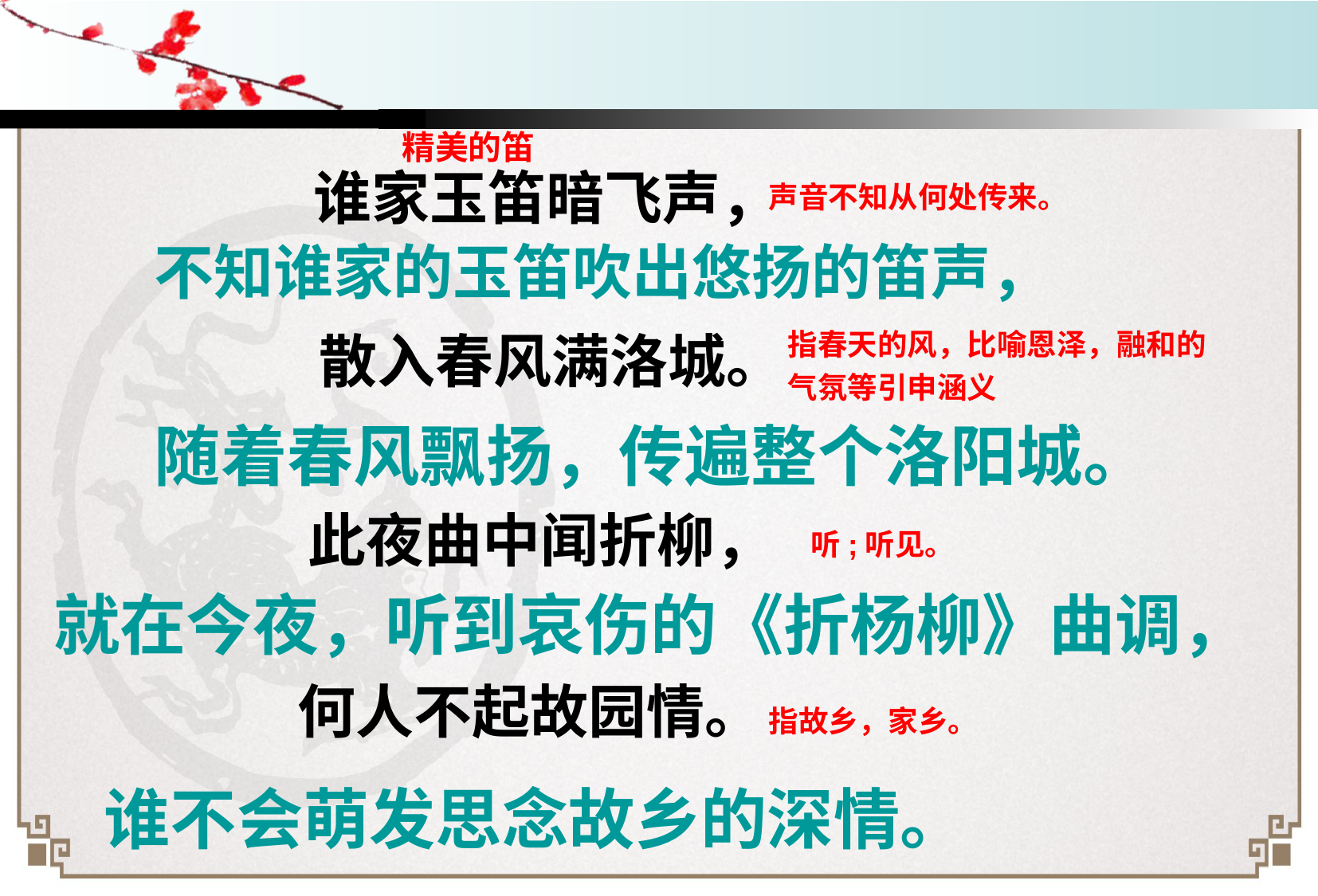

精美的笛
谁家玉笛暗飞声，
声音不知从何处传来。
不知谁家的玉笛吹出悠扬的笛声，

指春天的风，比喻恩泽，融和的       气氛等引申涵义
散入春风满洛城。
随着春风飘扬，传遍整个洛阳城。
此夜曲中闻折柳，
听;听见。
就在今夜，听到哀伤的《折杨柳》曲调，
何人不起故园情。

指故乡，家乡。
谁不会萌发思念故乡的深情。